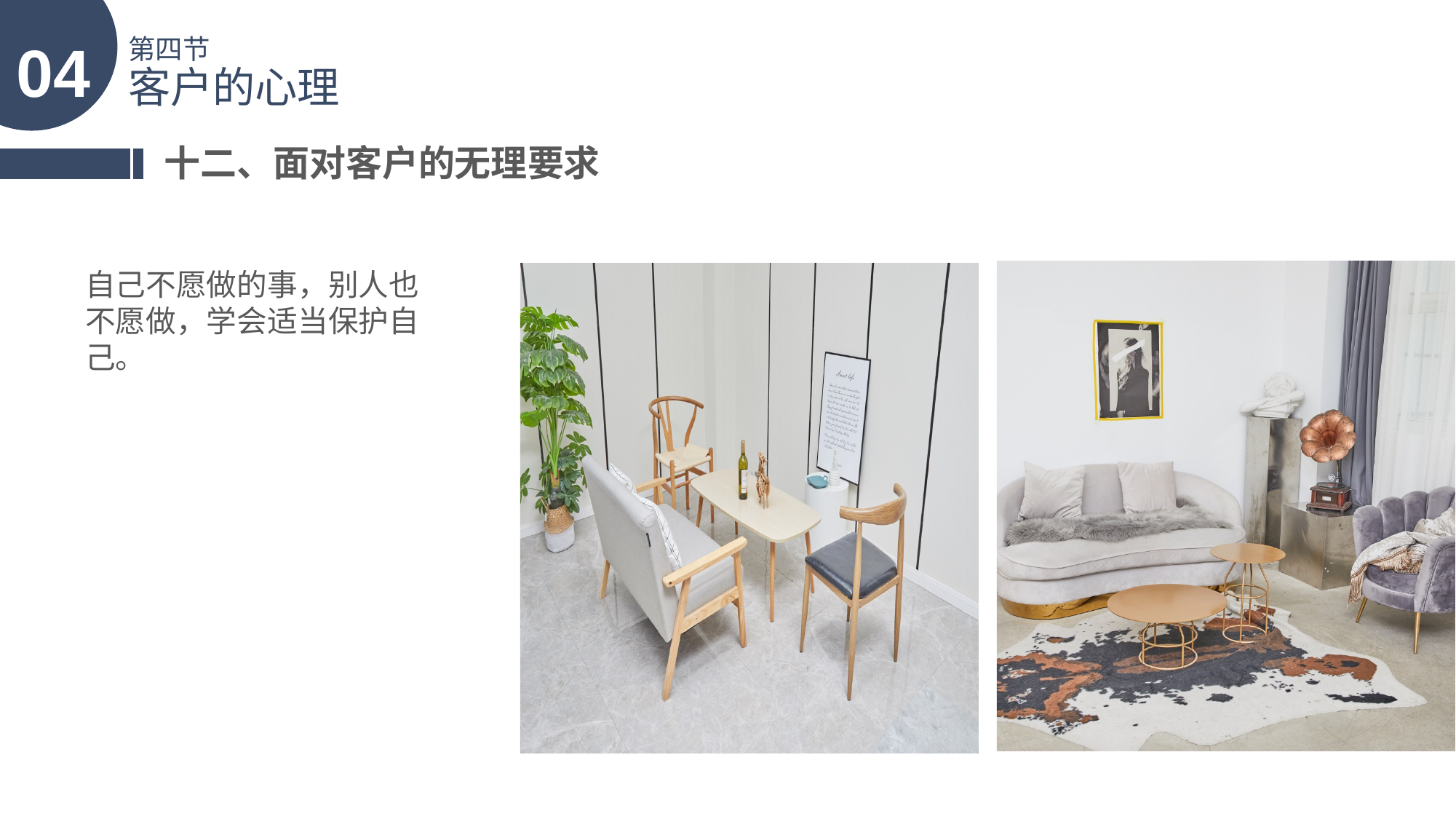

04
第四节
客户的心理
十二、面对客户的无理要求
自己不愿做的事，别人也不愿做，学会适当保护自己。